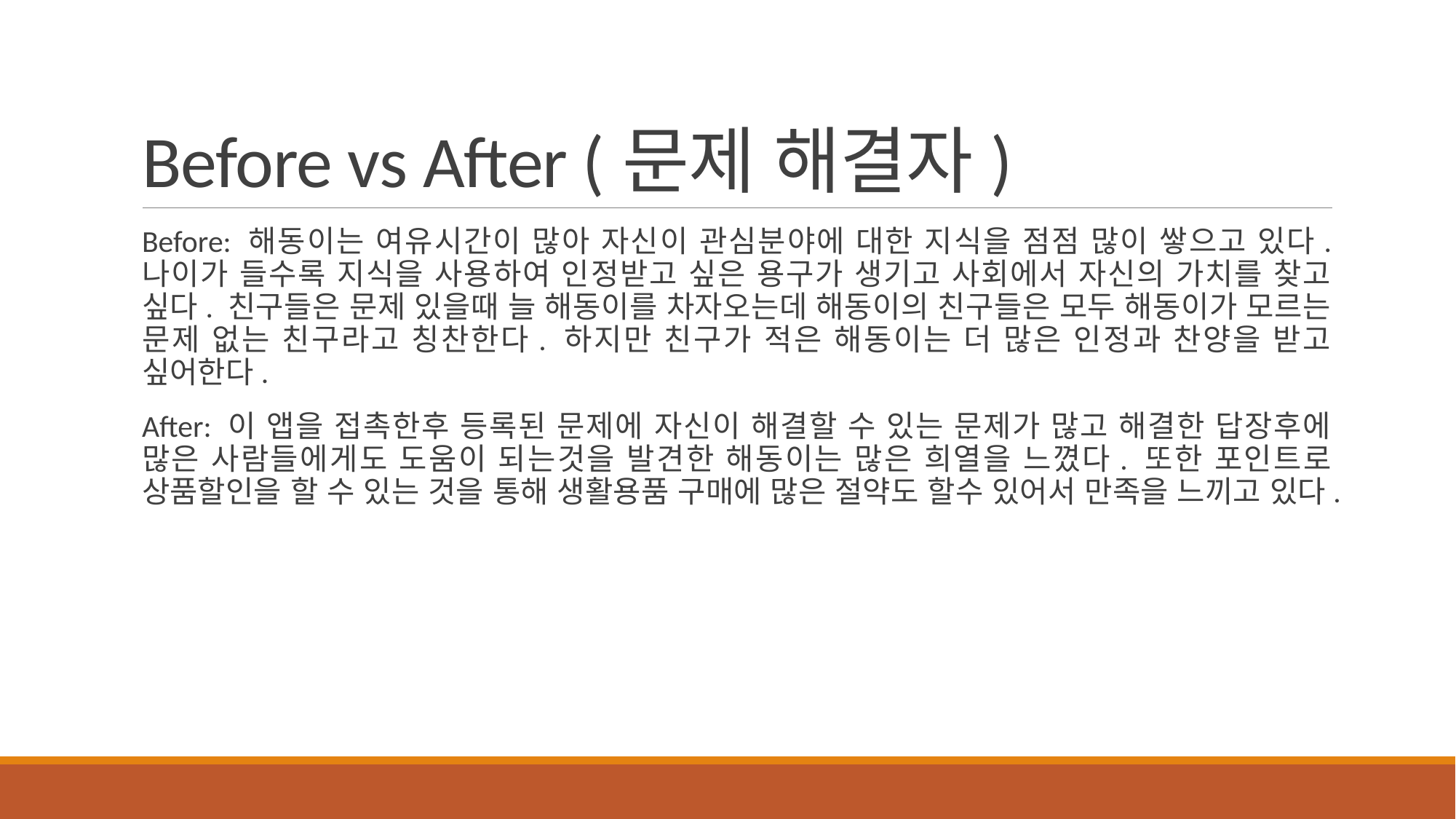

# Before vs After (문제 해결자)
Before: 해동이는 여유시간이 많아 자신이 관심분야에 대한 지식을 점점 많이 쌓으고 있다. 나이가 들수록 지식을 사용하여 인정받고 싶은 용구가 생기고 사회에서 자신의 가치를 찾고 싶다. 친구들은 문제 있을때 늘 해동이를 차자오는데 해동이의 친구들은 모두 해동이가 모르는 문제 없는 친구라고 칭찬한다. 하지만 친구가 적은 해동이는 더 많은 인정과 찬양을 받고 싶어한다.
After: 이 앱을 접촉한후 등록된 문제에 자신이 해결할 수 있는 문제가 많고 해결한 답장후에 많은 사람들에게도 도움이 되는것을 발견한 해동이는 많은 희열을 느꼈다. 또한 포인트로 상품할인을 할 수 있는 것을 통해 생활용품 구매에 많은 절약도 할수 있어서 만족을 느끼고 있다.